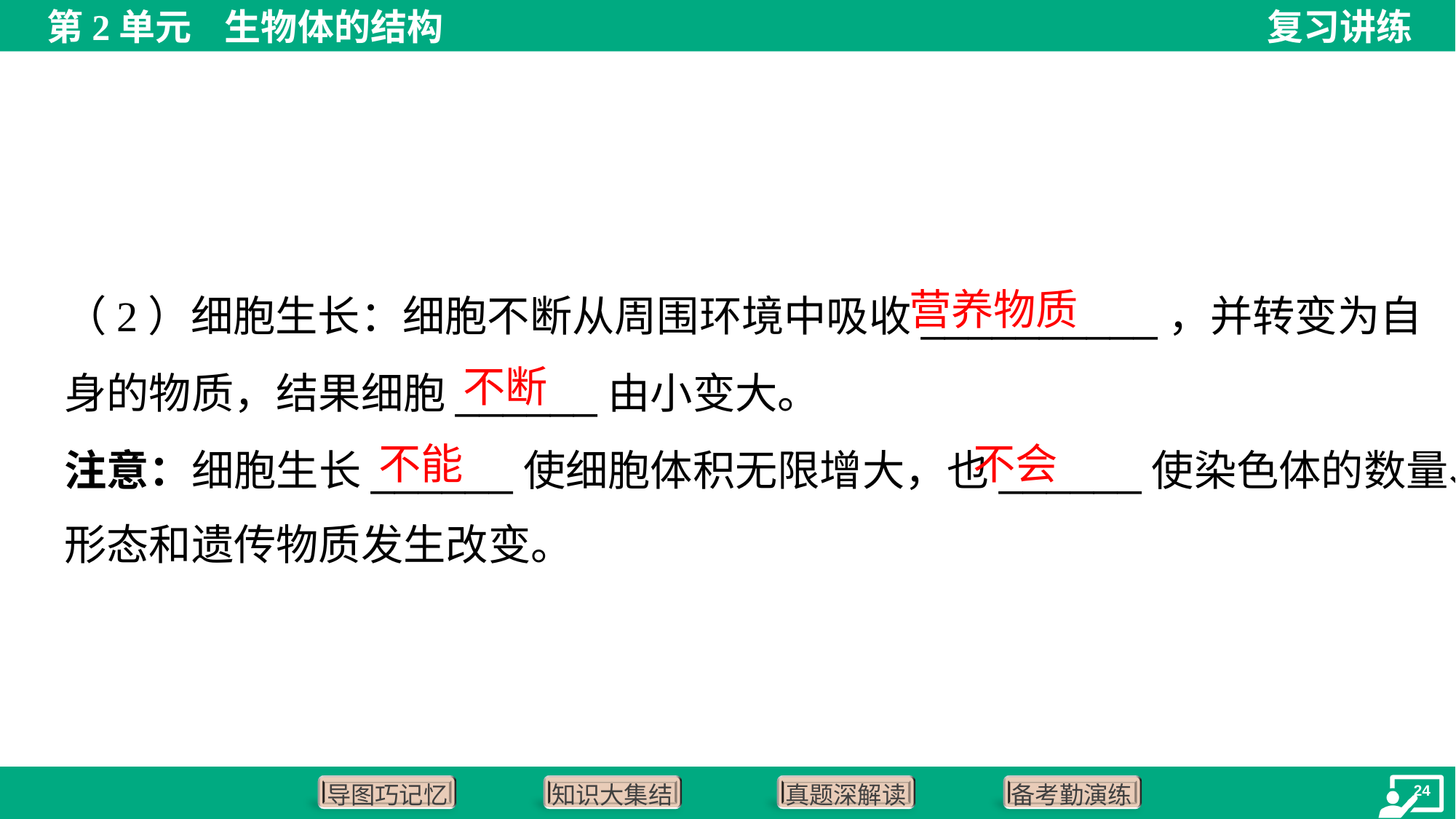

营养物质
（2）细胞生长：细胞不断从周围环境中吸收__________，并转变为自
身的物质，结果细胞______由小变大。
注意：细胞生长______使细胞体积无限增大，也______使染色体的数量、
形态和遗传物质发生改变。
不断
不能
不会